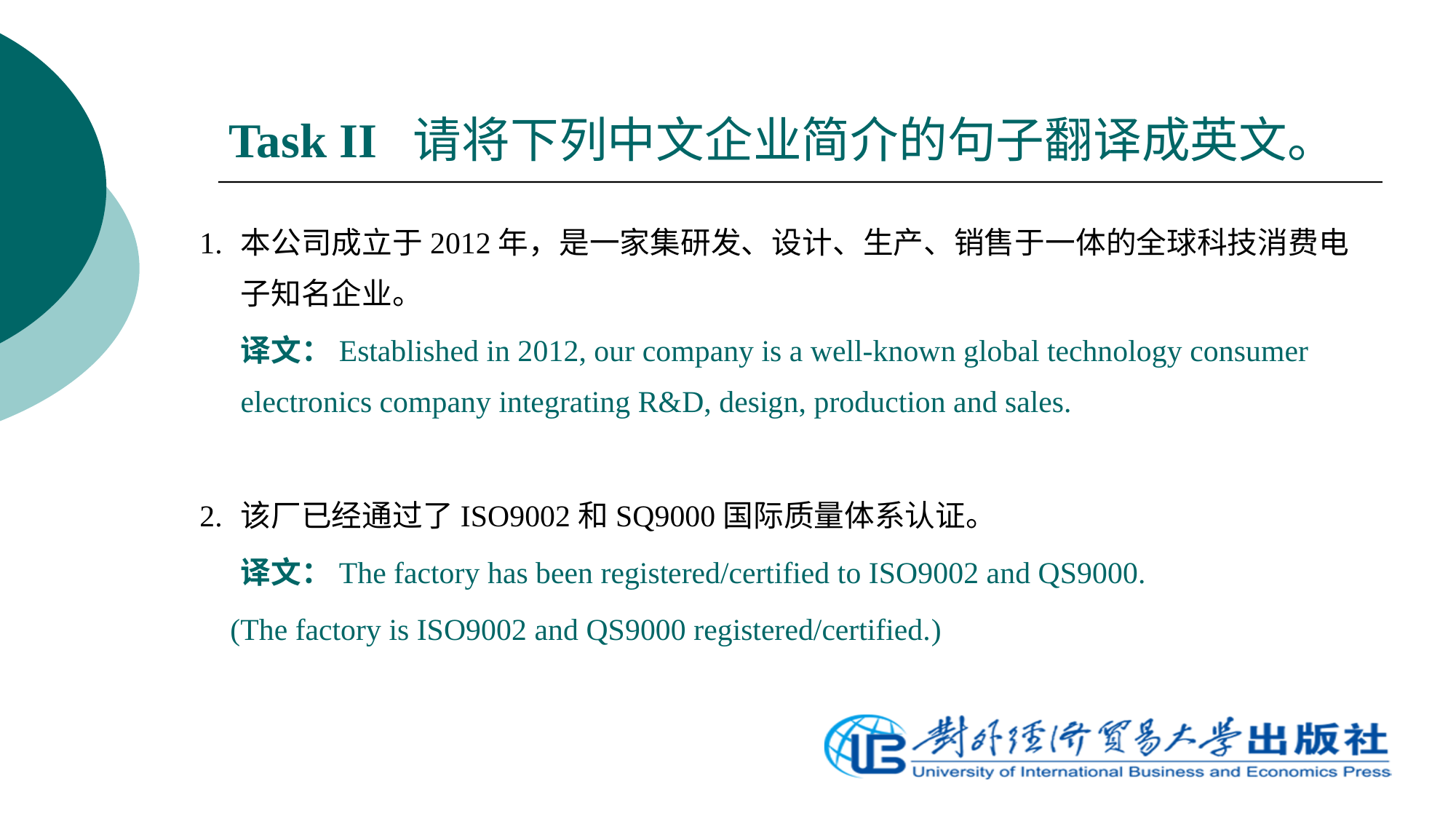

# Task II  请将下列中文企业简介的句子翻译成英文。
1.	本公司成立于2012年，是一家集研发、设计、生产、销售于一体的全球科技消费电子知名企业。
	译文：Established in 2012, our company is a well-known global technology consumer electronics company integrating R&D, design, production and sales.

2.	该厂已经通过了ISO9002和SQ9000国际质量体系认证。
	译文：The factory has been registered/certified to ISO9002 and QS9000.
    (The factory is ISO9002 and QS9000 registered/certified.)